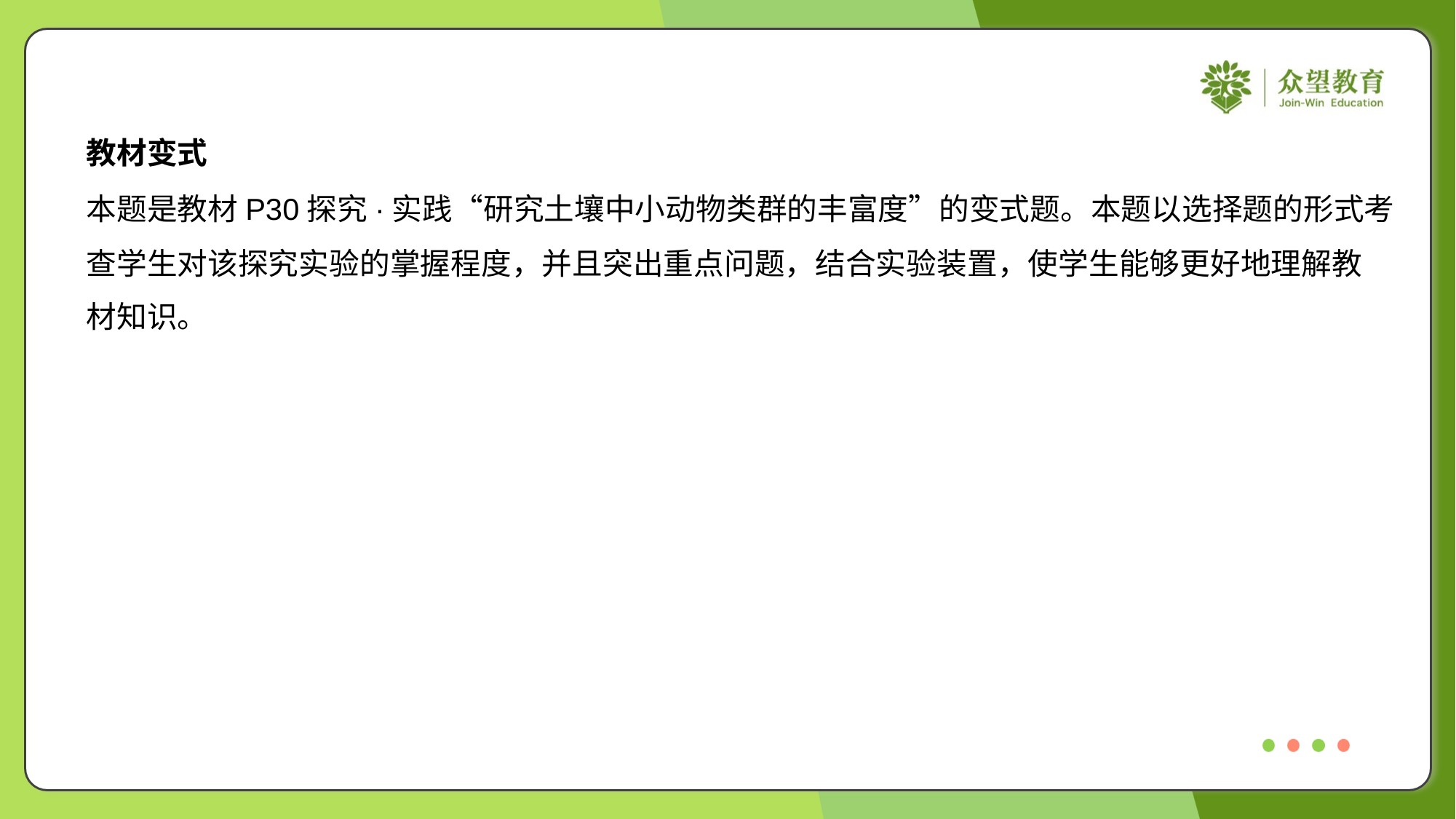

教材变式
本题是教材P30探究·实践“研究土壤中小动物类群的丰富度”的变式题。本题以选择题的形式考
查学生对该探究实验的掌握程度，并且突出重点问题，结合实验装置，使学生能够更好地理解教
材知识。